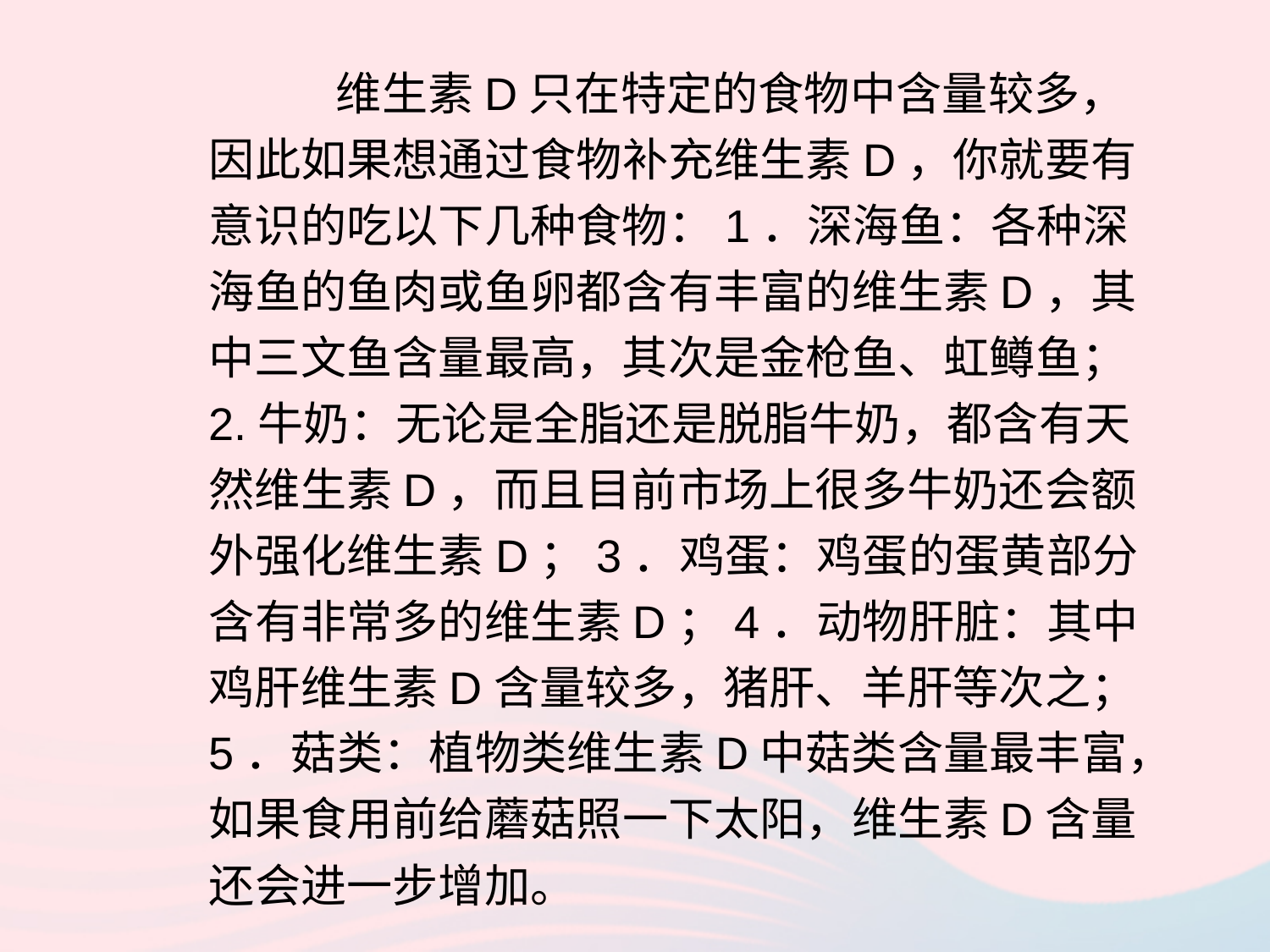

维生素D只在特定的食物中含量较多，因此如果想通过食物补充维生素D，你就要有意识的吃以下几种食物：1．深海鱼：各种深海鱼的鱼肉或鱼卵都含有丰富的维生素D，其中三文鱼含量最高，其次是金枪鱼、虹鳟鱼；2.牛奶：无论是全脂还是脱脂牛奶，都含有天然维生素D，而且目前市场上很多牛奶还会额外强化维生素D；3．鸡蛋：鸡蛋的蛋黄部分含有非常多的维生素D；4．动物肝脏：其中鸡肝维生素D含量较多，猪肝、羊肝等次之；5．菇类：植物类维生素D中菇类含量最丰富，如果食用前给蘑菇照一下太阳，维生素D含量还会进一步增加。